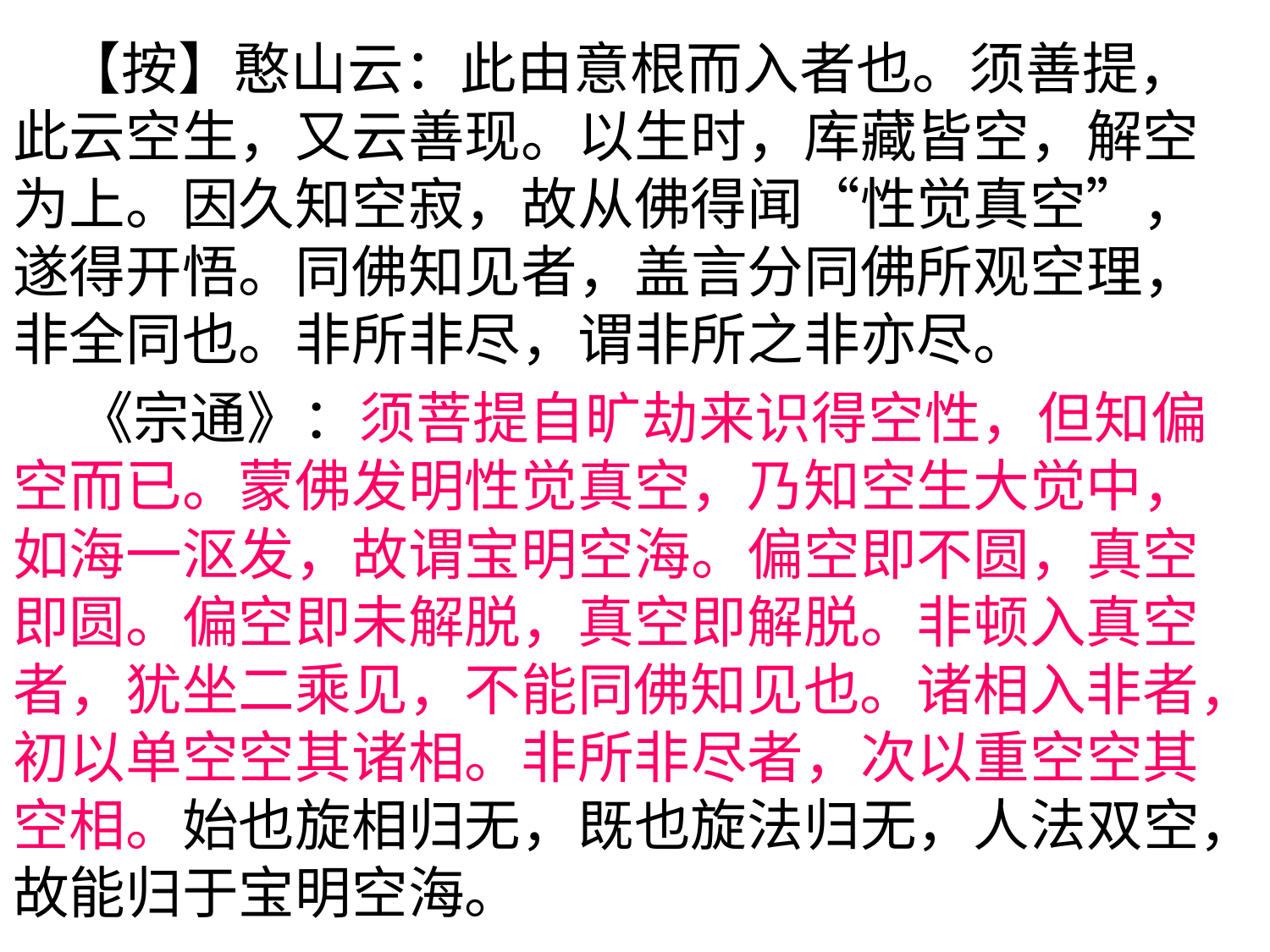

【按】憨山云：此由意根而入者也。须善提，此云空生，又云善现。以生时，库藏皆空，解空为上。因久知空寂，故从佛得闻“性觉真空”，遂得开悟。同佛知见者，盖言分同佛所观空理，非全同也。非所非尽，谓非所之非亦尽。
    《宗通》：须菩提自旷劫来识得空性，但知偏空而已。蒙佛发明性觉真空，乃知空生大觉中，如海一沤发，故谓宝明空海。偏空即不圆，真空即圆。偏空即未解脱，真空即解脱。非顿入真空者，犹坐二乘见，不能同佛知见也。诸相入非者，初以单空空其诸相。非所非尽者，次以重空空其空相。始也旋相归无，既也旋法归无，人法双空，故能归于宝明空海。